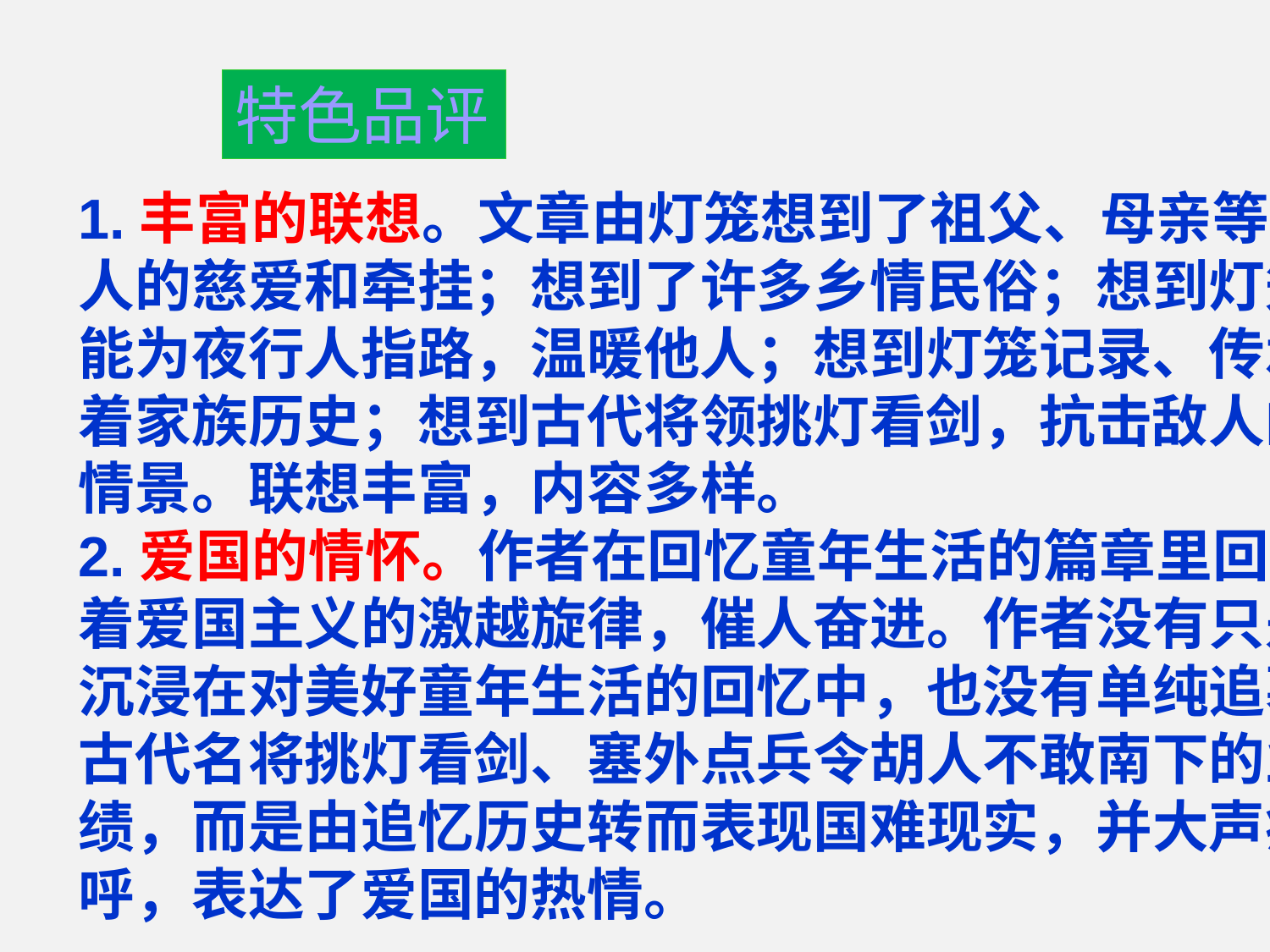

特色品评
1.丰富的联想。文章由灯笼想到了祖父、母亲等亲人的慈爱和牵挂；想到了许多乡情民俗；想到灯笼能为夜行人指路，温暖他人；想到灯笼记录、传承着家族历史；想到古代将领挑灯看剑，抗击敌人的情景。联想丰富，内容多样。
2.爱国的情怀。作者在回忆童年生活的篇章里回荡着爱国主义的激越旋律，催人奋进。作者没有只是沉浸在对美好童年生活的回忆中，也没有单纯追慕古代名将挑灯看剑、塞外点兵令胡人不敢南下的业绩，而是由追忆历史转而表现国难现实，并大声疾呼，表达了爱国的热情。